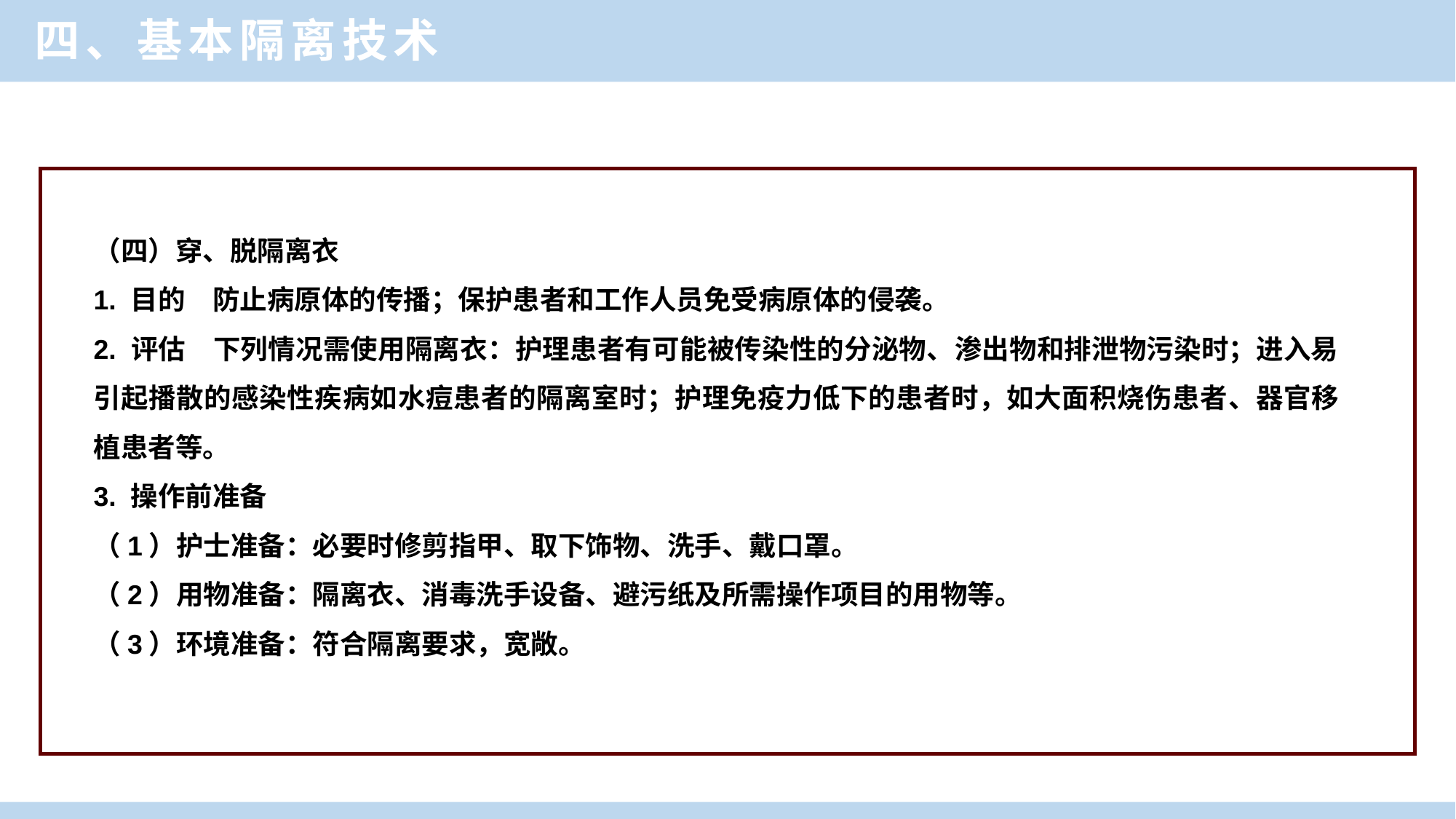

四、基本隔离技术

（四）穿、脱隔离衣
1. 目的　防止病原体的传播；保护患者和工作人员免受病原体的侵袭。
2. 评估　下列情况需使用隔离衣：护理患者有可能被传染性的分泌物、渗出物和排泄物污染时；进入易引起播散的感染性疾病如水痘患者的隔离室时；护理免疫力低下的患者时，如大面积烧伤患者、器官移植患者等。
3. 操作前准备
（1）护士准备：必要时修剪指甲、取下饰物、洗手、戴口罩。
（2）用物准备：隔离衣、消毒洗手设备、避污纸及所需操作项目的用物等。
（3）环境准备：符合隔离要求，宽敞。